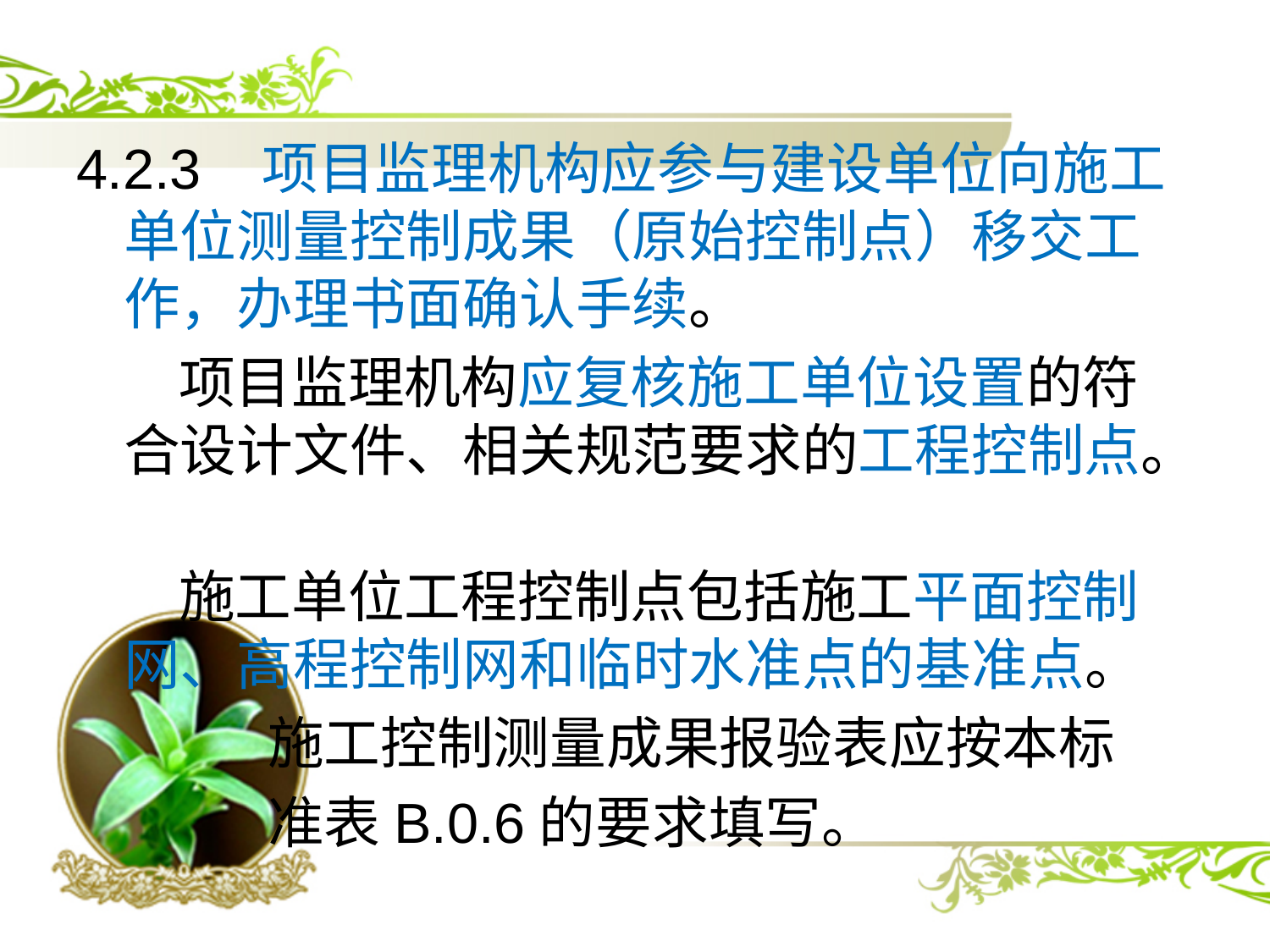

4.2.3   项目监理机构应参与建设单位向施工单位测量控制成果（原始控制点）移交工作，办理书面确认手续。
       项目监理机构应复核施工单位设置的符合设计文件、相关规范要求的工程控制点。
       施工单位工程控制点包括施工平面控制网、高程控制网和临时水准点的基准点。
              施工控制测量成果报验表应按本标
              准表B.0.6的要求填写。